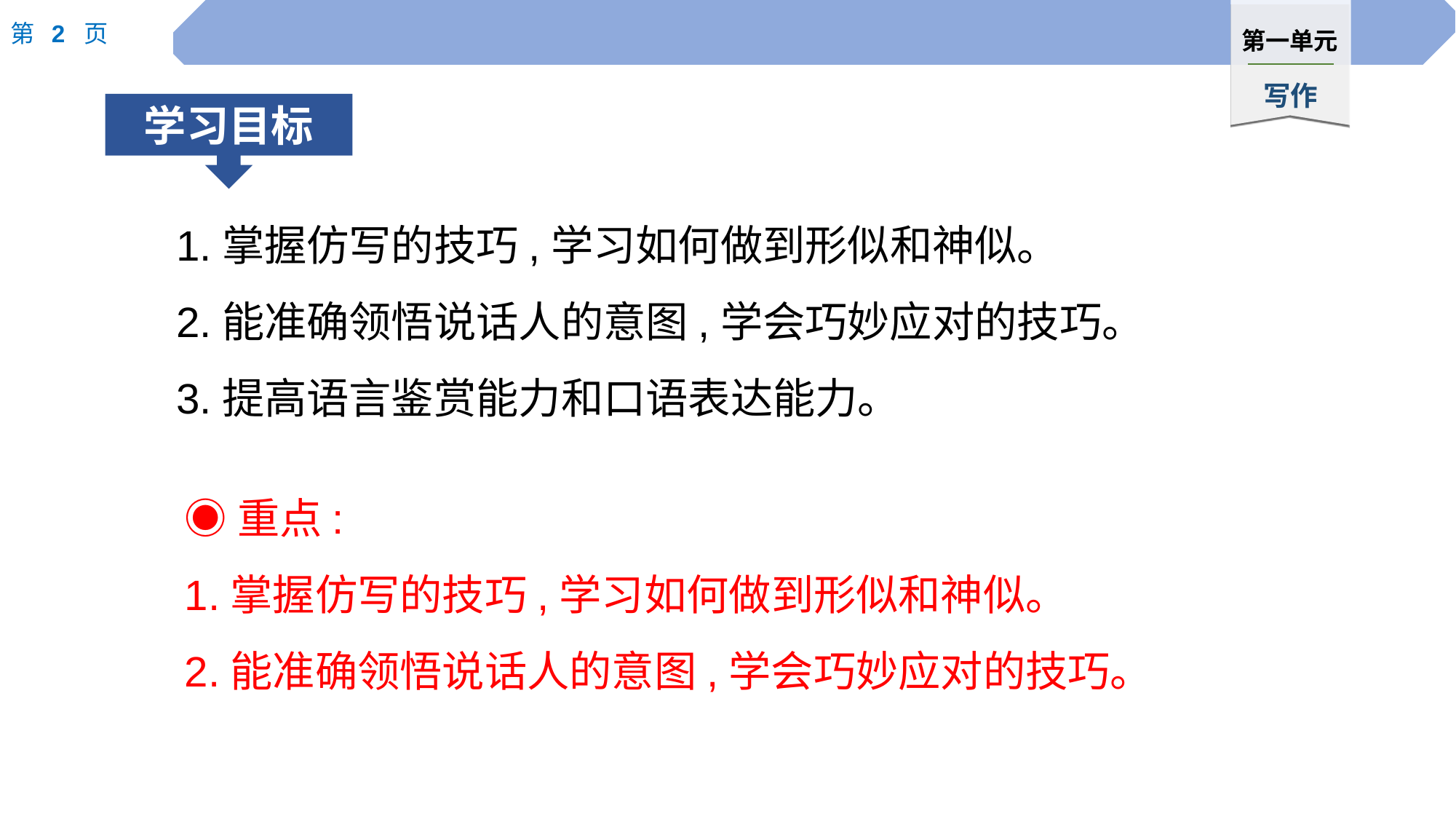

1.掌握仿写的技巧,学习如何做到形似和神似。
2.能准确领悟说话人的意图,学会巧妙应对的技巧。
3.提高语言鉴赏能力和口语表达能力。
◉重点:
1.掌握仿写的技巧,学习如何做到形似和神似。
2.能准确领悟说话人的意图,学会巧妙应对的技巧。